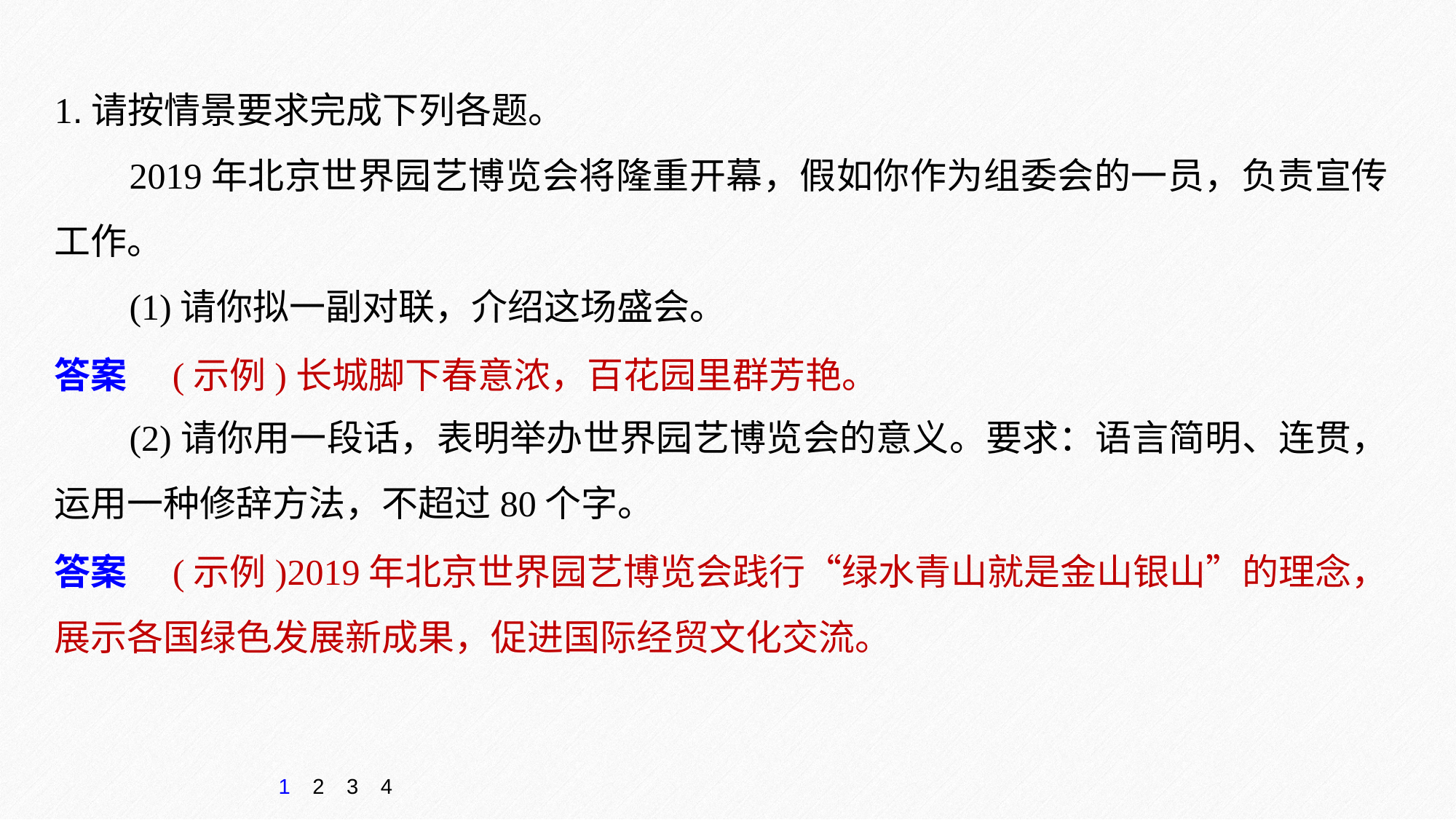

1.请按情景要求完成下列各题。
2019年北京世界园艺博览会将隆重开幕，假如你作为组委会的一员，负责宣传工作。
(1)请你拟一副对联，介绍这场盛会。

(2)请你用一段话，表明举办世界园艺博览会的意义。要求：语言简明、连贯，运用一种修辞方法，不超过80个字。
答案　(示例)长城脚下春意浓，百花园里群芳艳。

答案　(示例)2019年北京世界园艺博览会践行“绿水青山就是金山银山”的理念，展示各国绿色发展新成果，促进国际经贸文化交流。
1
2
3
4